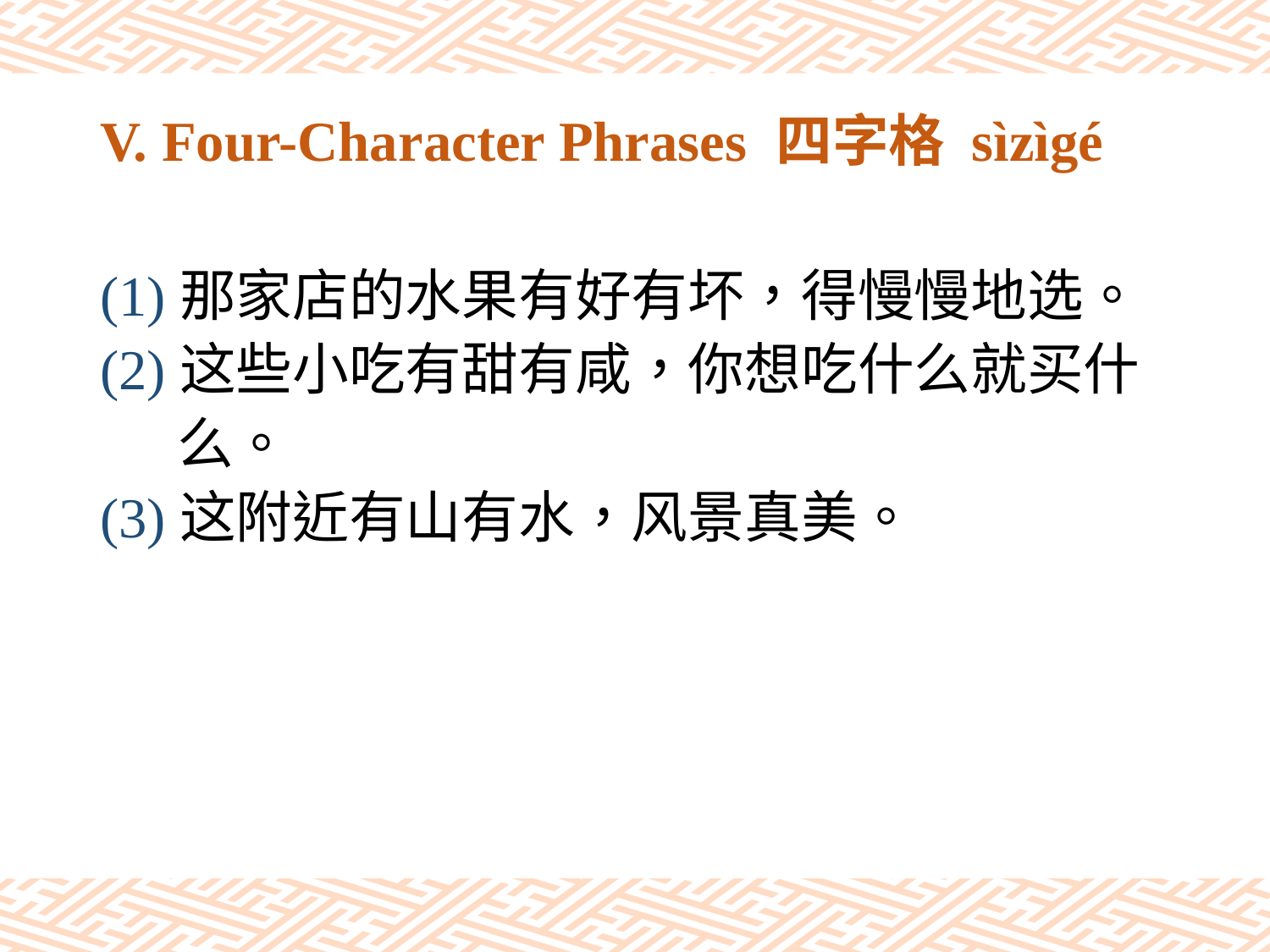

# V. Four-Character Phrases 四字格 sìzìgé
(1)那家店的水果有好有坏，得慢慢地选。
(2)这些小吃有甜有咸，你想吃什么就买什
     么。
(3)这附近有山有水，风景真美。